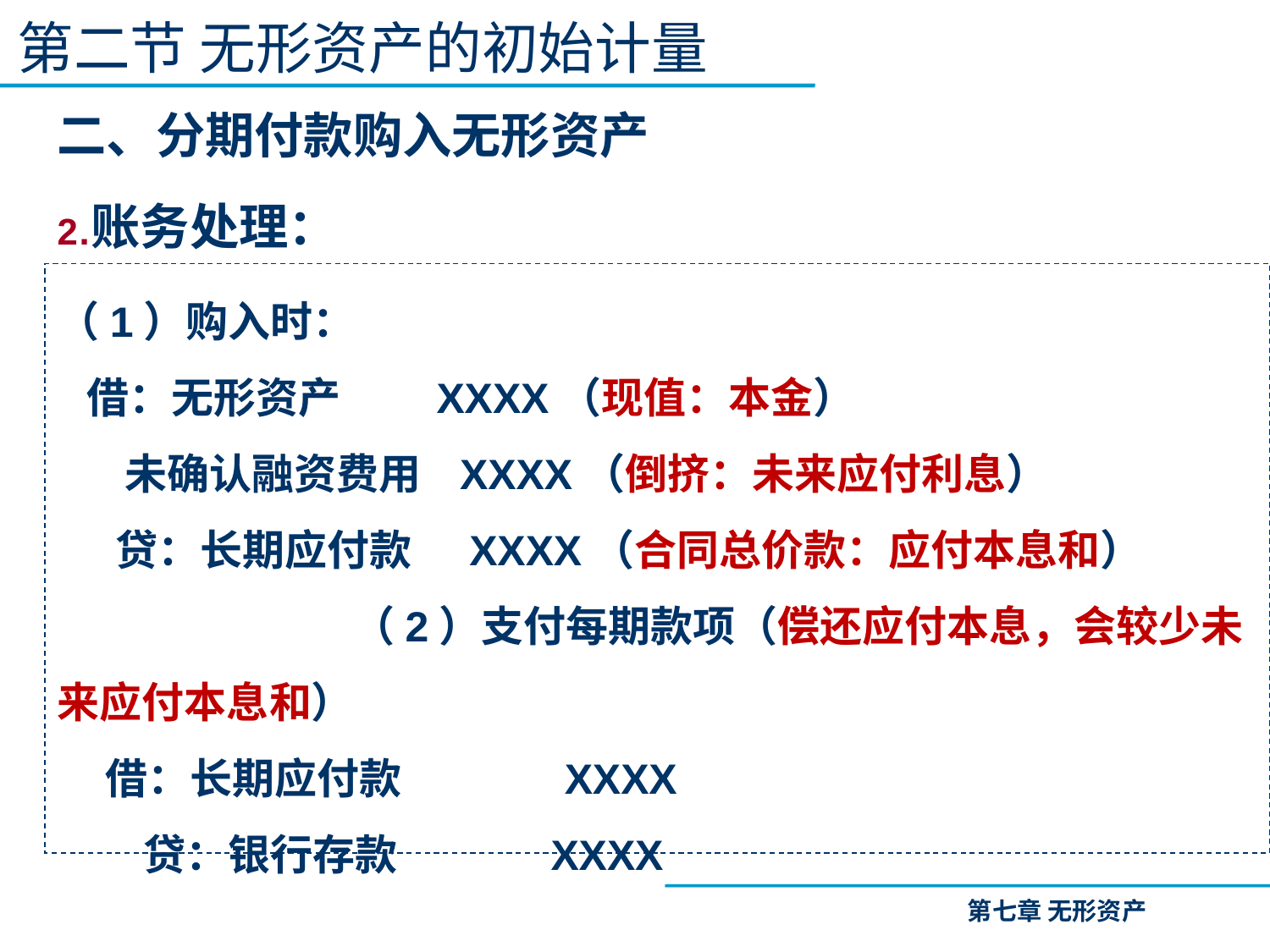

第二节 无形资产的初始计量
二、分期付款购入无形资产
账务处理：
（1）购入时：
  借：无形资产         XXXX（现值：本金）
      未确认融资费用   XXXX（倒挤：未来应付利息）
     贷：长期应付款     XXXX（合同总价款：应付本息和）                                            （2）支付每期款项（偿还应付本息，会较少未来应付本息和）
    借：长期应付款                XXXX
        贷：银行存款               XXXX